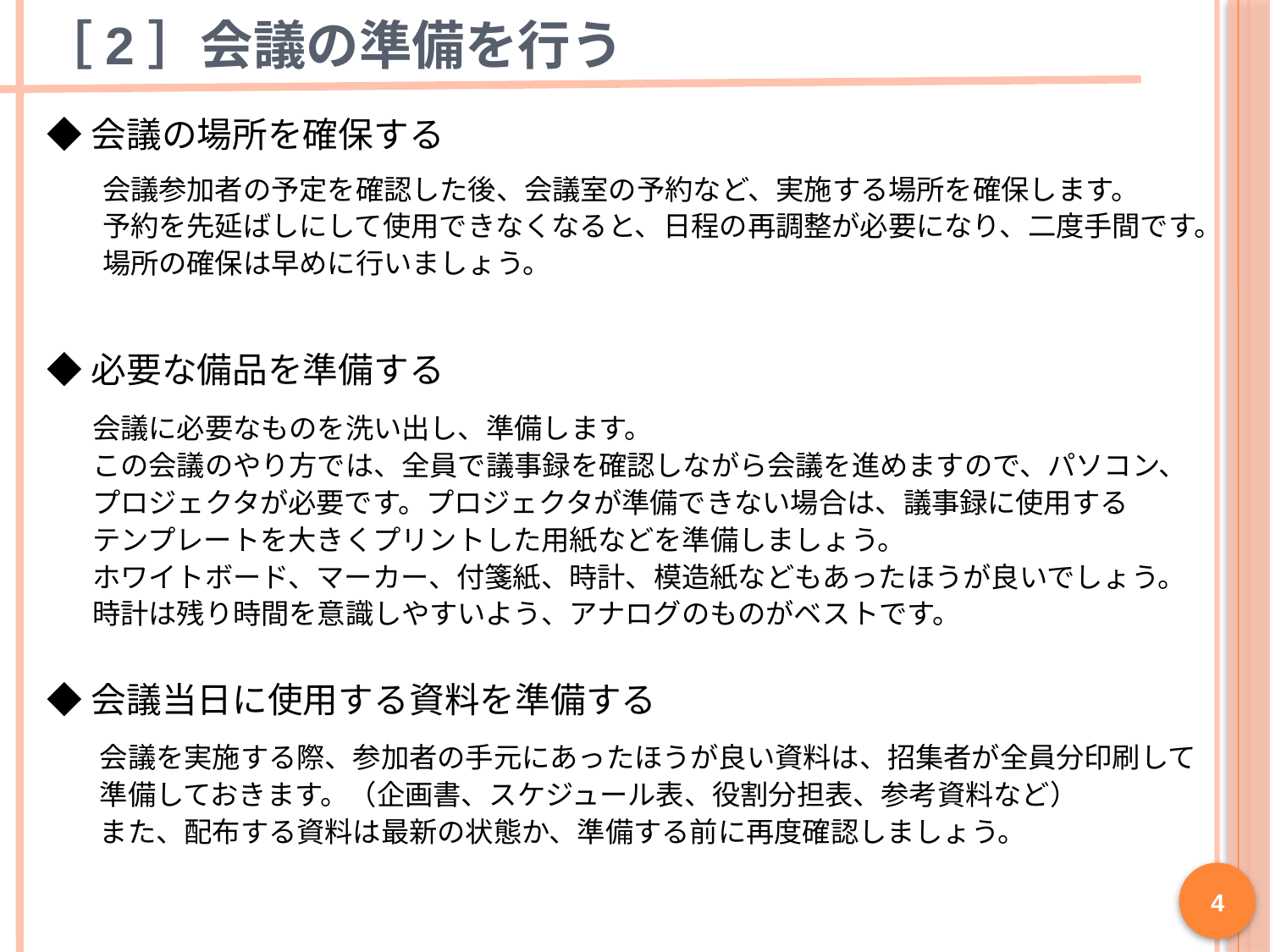

# ［2］会議の準備を行う
◆会議の場所を確保する
会議参加者の予定を確認した後、会議室の予約など、実施する場所を確保します。
予約を先延ばしにして使用できなくなると、日程の再調整が必要になり、二度手間です。
場所の確保は早めに行いましょう。
◆必要な備品を準備する
会議に必要なものを洗い出し、準備します。
この会議のやり方では、全員で議事録を確認しながら会議を進めますので、パソコン、
プロジェクタが必要です。プロジェクタが準備できない場合は、議事録に使用する
テンプレートを大きくプリントした用紙などを準備しましょう。
ホワイトボード、マーカー、付箋紙、時計、模造紙などもあったほうが良いでしょう。
時計は残り時間を意識しやすいよう、アナログのものがベストです。
◆会議当日に使用する資料を準備する
会議を実施する際、参加者の手元にあったほうが良い資料は、招集者が全員分印刷して
準備しておきます。（企画書、スケジュール表、役割分担表、参考資料など）
また、配布する資料は最新の状態か、準備する前に再度確認しましょう。
4